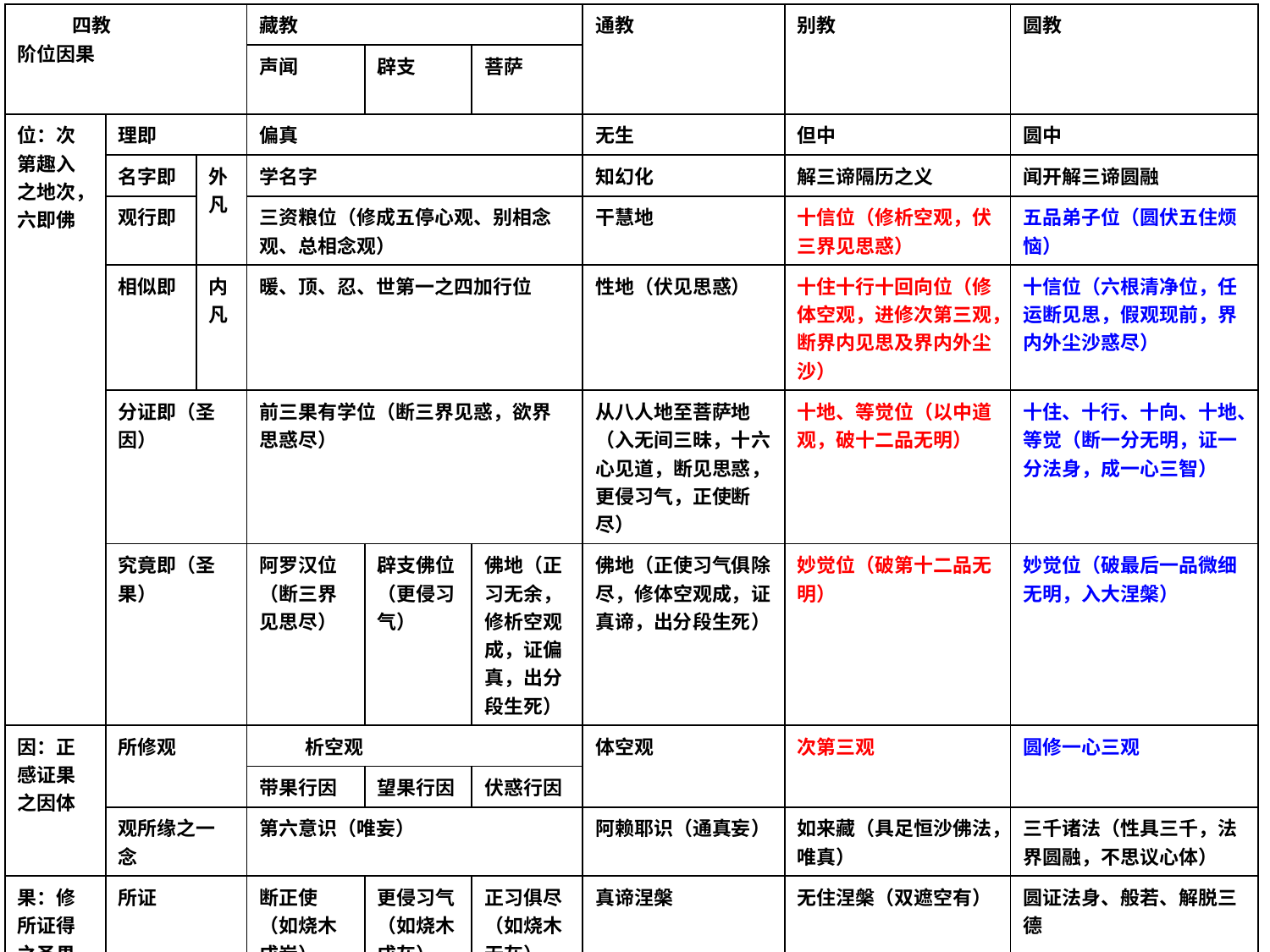

| 四教 阶位因果 |  |  | 藏教 |  |  | 通教 | 别教 | 圆教 |
| --- | --- | --- | --- | --- | --- | --- | --- | --- |
|  |  |  | 声闻 | 辟支 | 菩萨 |  |  |  |
| 位：次第趣入之地次，六即佛 | 理即 |  | 偏真 |  |  | 无生 | 但中 | 圆中 |
|  | 名字即 | 外凡 | 学名字 |  |  | 知幻化 | 解三谛隔历之义 | 闻开解三谛圆融 |
|  | 观行即 |  | 三资粮位（修成五停心观、别相念观、总相念观） |  |  | 干慧地 | 十信位（修析空观，伏三界见思惑） | 五品弟子位（圆伏五住烦恼） |
|  | 相似即 | 内凡 | 暖、顶、忍、世第一之四加行位 |  |  | 性地（伏见思惑） | 十住十行十回向位（修体空观，进修次第三观，断界内见思及界内外尘沙） | 十信位（六根清净位，任运断见思，假观现前，界内外尘沙惑尽） |
|  | 分证即（圣因） |  | 前三果有学位（断三界见惑，欲界思惑尽） |  |  | 从八人地至菩萨地（入无间三昧，十六心见道，断见思惑，更侵习气，正使断尽） | 十地、等觉位（以中道观，破十二品无明） | 十住、十行、十向、十地、等觉（断一分无明，证一分法身，成一心三智） |
|  | 究竟即（圣果） |  | 阿罗汉位（断三界见思尽） | 辟支佛位（更侵习气） | 佛地（正习无余，修析空观成，证偏真，出分段生死） | 佛地（正使习气俱除尽，修体空观成，证真谛，出分段生死） | 妙觉位（破第十二品无明） | 妙觉位（破最后一品微细无明，入大涅槃） |
| 因：正感证果之因体 | 所修观 |  | 析空观 |  |  | 体空观 | 次第三观 | 圆修一心三观 |
|  |  |  | 带果行因 | 望果行因 | 伏惑行因 |  |  |  |
|  | 观所缘之一念 |  | 第六意识（唯妄） |  |  | 阿赖耶识（通真妄） | 如来藏（具足恒沙佛法，唯真） | 三千诸法（性具三千，法界圆融，不思议心体） |
| 果：修所证得之圣果 | 所证 |  | 断正使（如烧木成炭） | 更侵习气（如烧木成灰） | 正习俱尽（如烧木无灰） | 真谛涅槃 | 无住涅槃（双遮空有） | 圆证法身、般若、解脱三德 |
|  | 三身 |  | 丈六劣应身 |  |  | 带劣胜应身 | 圆满报身 | 清净法身 |
|  | 法座 |  | 生草所成为座 |  |  | 天衣所成为座 | 大宝华王座 | 虚空为座 |
|  | 道树 |  | 木菩提树 |  |  | 七宝菩提树 | 莲华藏世界七宝菩提树 | 究竟登涅槃山顶，法身遍一切处，无道树可覆。 |